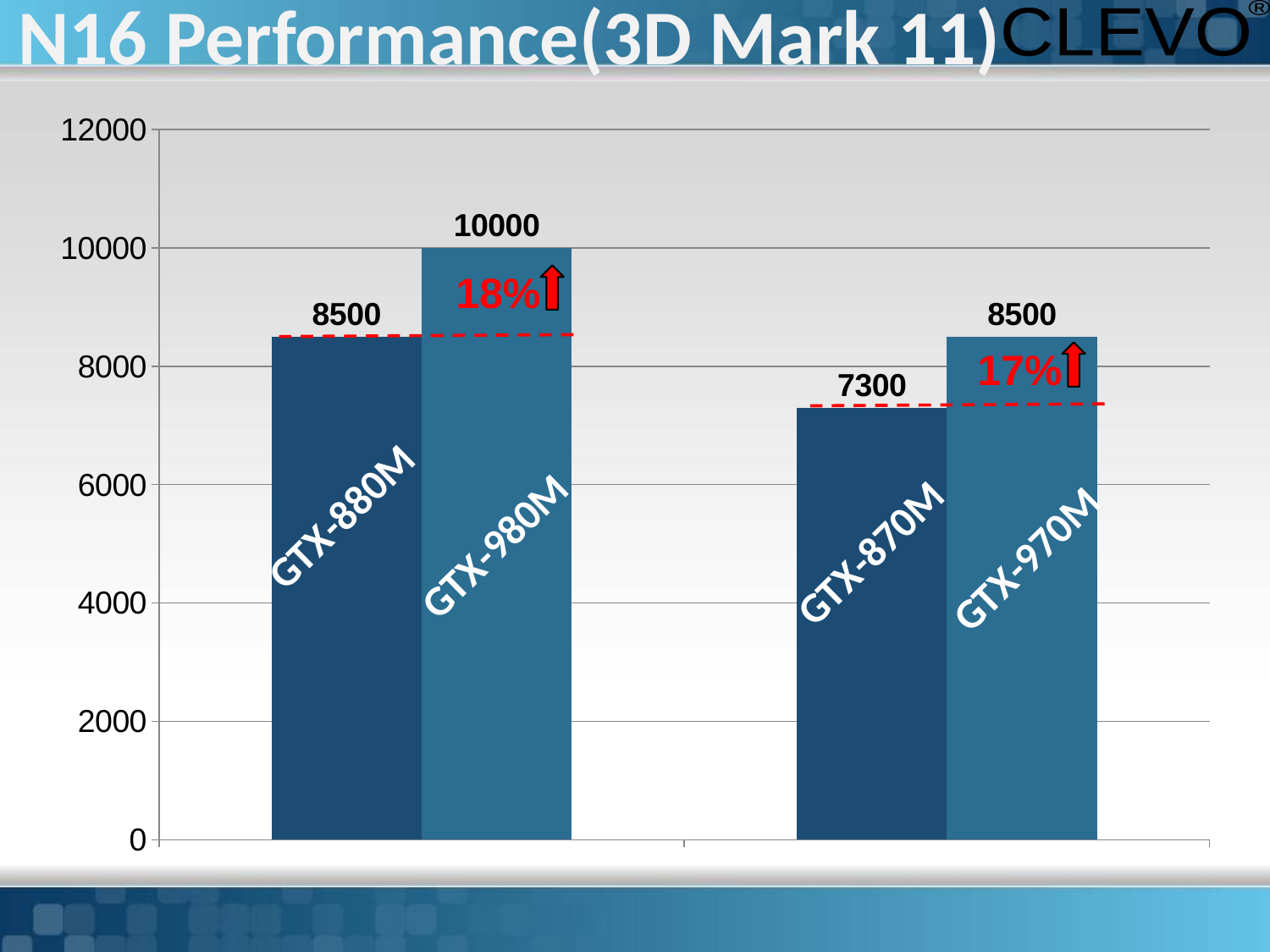

N16 Performance(3D Mark 11)

### Chart

| Category | 數列 1 | 數列 2 |
|---|---|---|
| 類別 1 | 8500.0 | 10000.0 |
| 類別 2 | 7300.0 | 8500.0 |
18%

17%